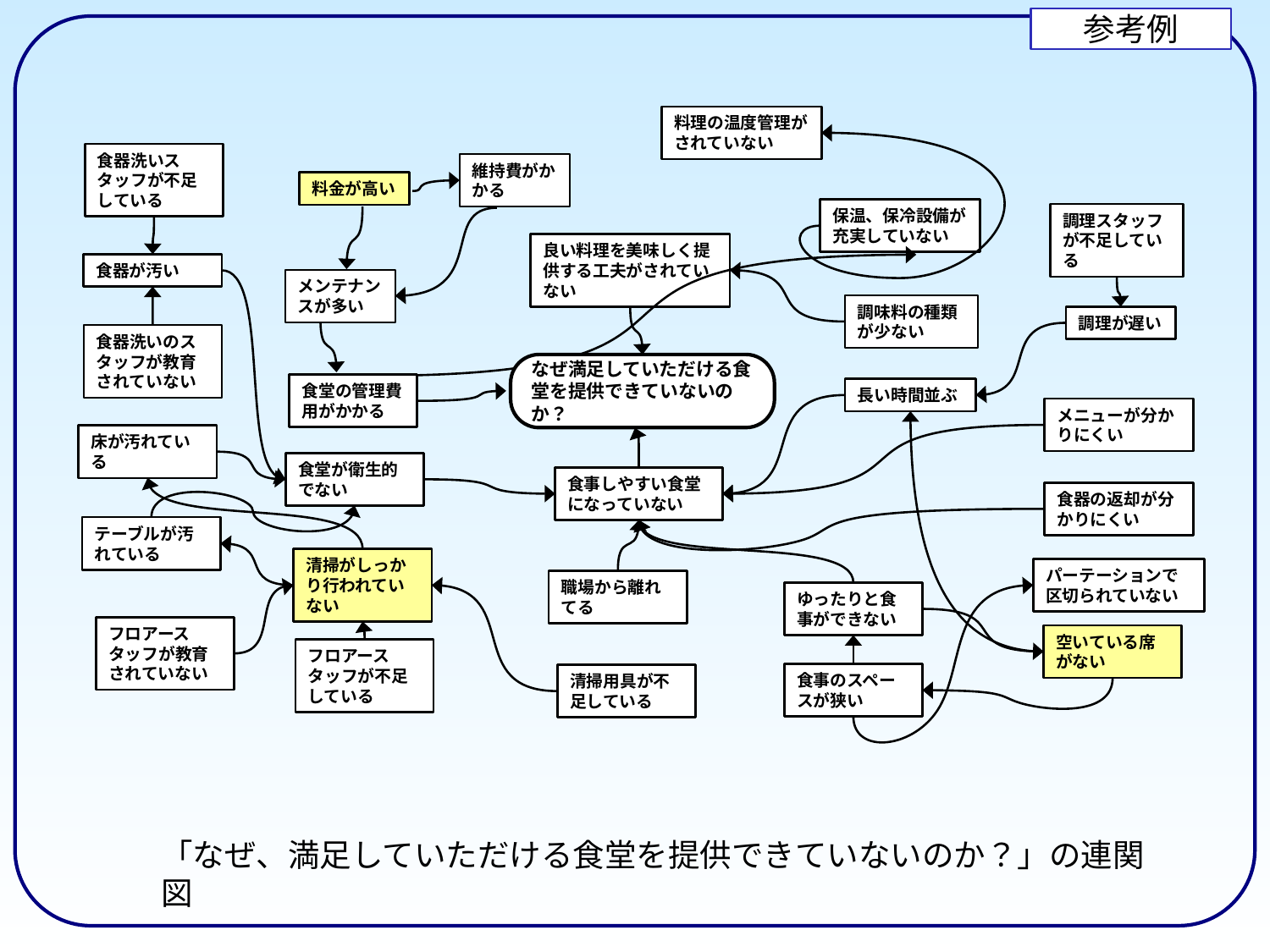

参考例

料理の温度管理がされていない
食器洗いスタッフが不足している
維持費がかかる
料金が高い
保温、保冷設備が充実していない
調理スタッフが不足している
良い料理を美味しく提供する工夫がされていない
食器が汚い
メンテナンスが多い
調味料の種類が少ない
調理が遅い
食器洗いのスタッフが教育されていない
なぜ満足していただける食堂を提供できていないのか？
食堂の管理費用がかかる
長い時間並ぶ
メニューが分かりにくい
床が汚れている
食堂が衛生的でない
食事しやすい食堂になっていない
食器の返却が分かりにくい
テーブルが汚れている
清掃がしっかり行われていない
パーテーションで区切られていない
職場から離れてる
ゆったりと食事ができない
フロアースタッフが教育されていない
空いている席がない
フロアースタッフが不足している
食事のスペースが狭い
清掃用具が不足している
「なぜ、満足していただける食堂を提供できていないのか？」の連関図